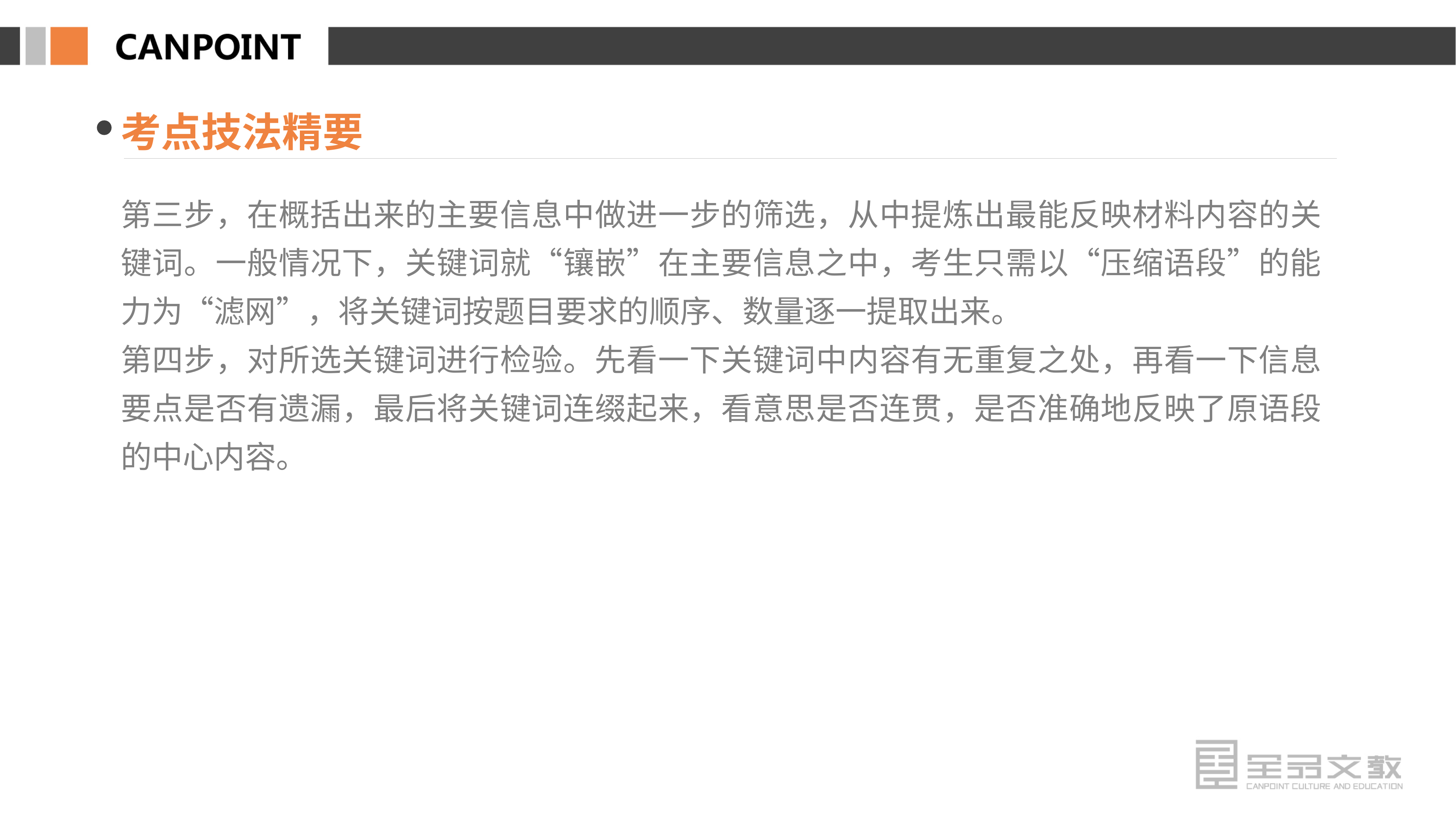

考点技法精要

第三步，在概括出来的主要信息中做进一步的筛选，从中提炼出最能反映材料内容的关键词。一般情况下，关键词就“镶嵌”在主要信息之中，考生只需以“压缩语段”的能力为“滤网”，将关键词按题目要求的顺序、数量逐一提取出来。
第四步，对所选关键词进行检验。先看一下关键词中内容有无重复之处，再看一下信息要点是否有遗漏，最后将关键词连缀起来，看意思是否连贯，是否准确地反映了原语段的中心内容。